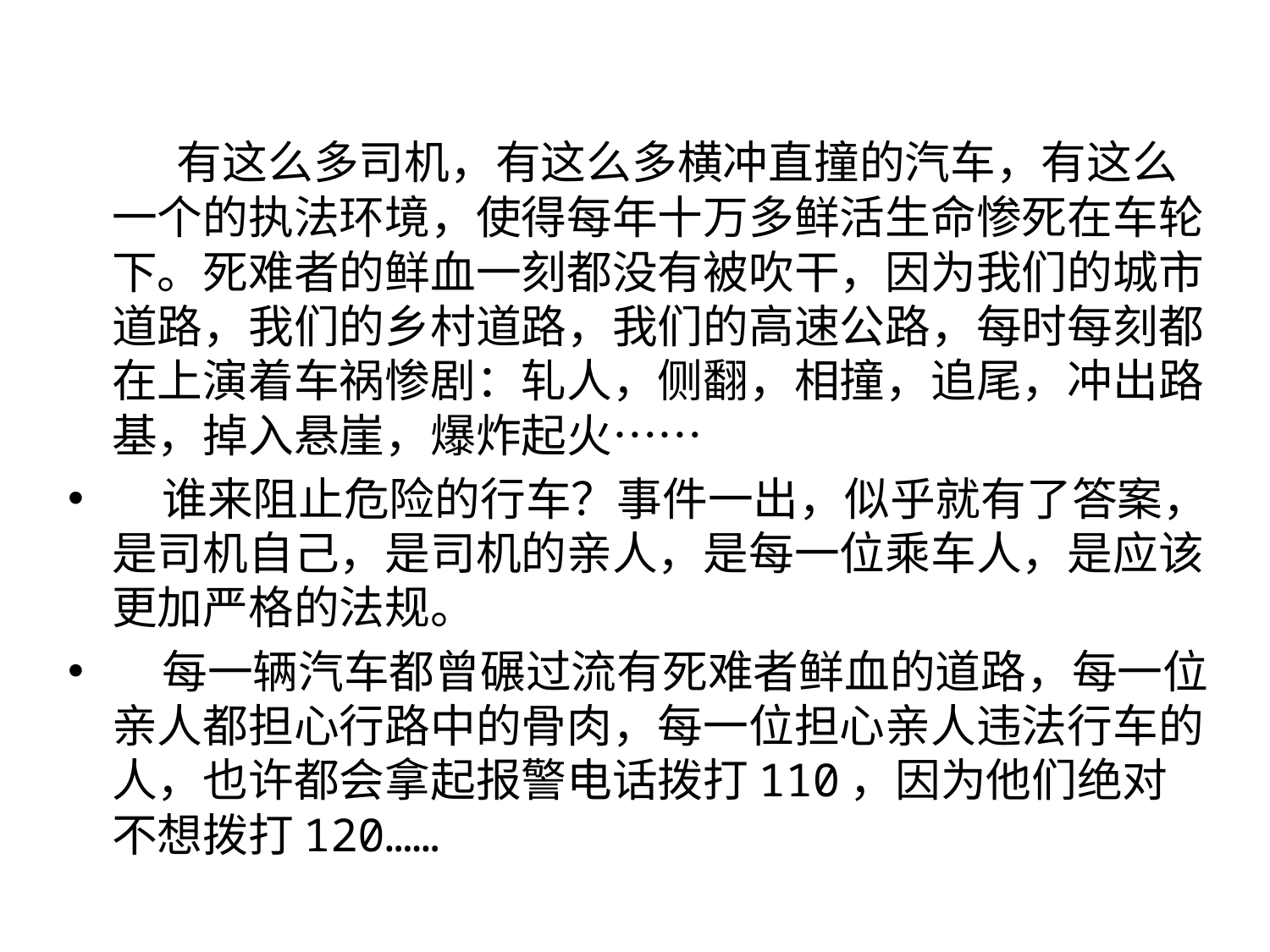

#

     有这么多司机，有这么多横冲直撞的汽车，有这么一个的执法环境，使得每年十万多鲜活生命惨死在车轮下。死难者的鲜血一刻都没有被吹干，因为我们的城市道路，我们的乡村道路，我们的高速公路，每时每刻都在上演着车祸惨剧：轧人，侧翻，相撞，追尾，冲出路基，掉入悬崖，爆炸起火……
    谁来阻止危险的行车？事件一出，似乎就有了答案，是司机自己，是司机的亲人，是每一位乘车人，是应该更加严格的法规。
    每一辆汽车都曾碾过流有死难者鲜血的道路，每一位亲人都担心行路中的骨肉，每一位担心亲人违法行车的人，也许都会拿起报警电话拨打110，因为他们绝对不想拨打120……